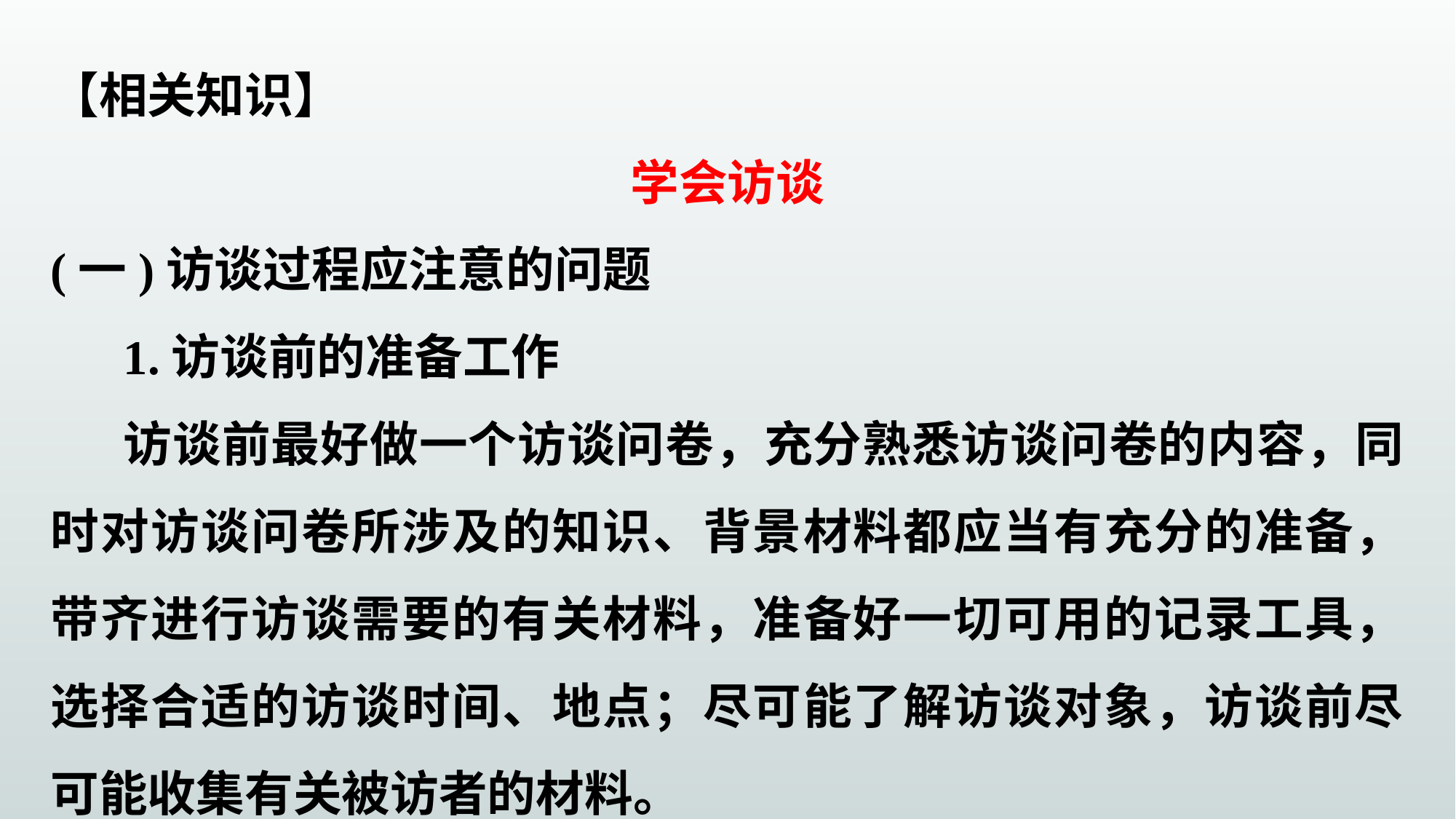

【相关知识】
学会访谈
(一)访谈过程应注意的问题
1.访谈前的准备工作
访谈前最好做一个访谈问卷，充分熟悉访谈问卷的内容，同时对访谈问卷所涉及的知识、背景材料都应当有充分的准备，带齐进行访谈需要的有关材料，准备好一切可用的记录工具，选择合适的访谈时间、地点；尽可能了解访谈对象，访谈前尽可能收集有关被访者的材料。